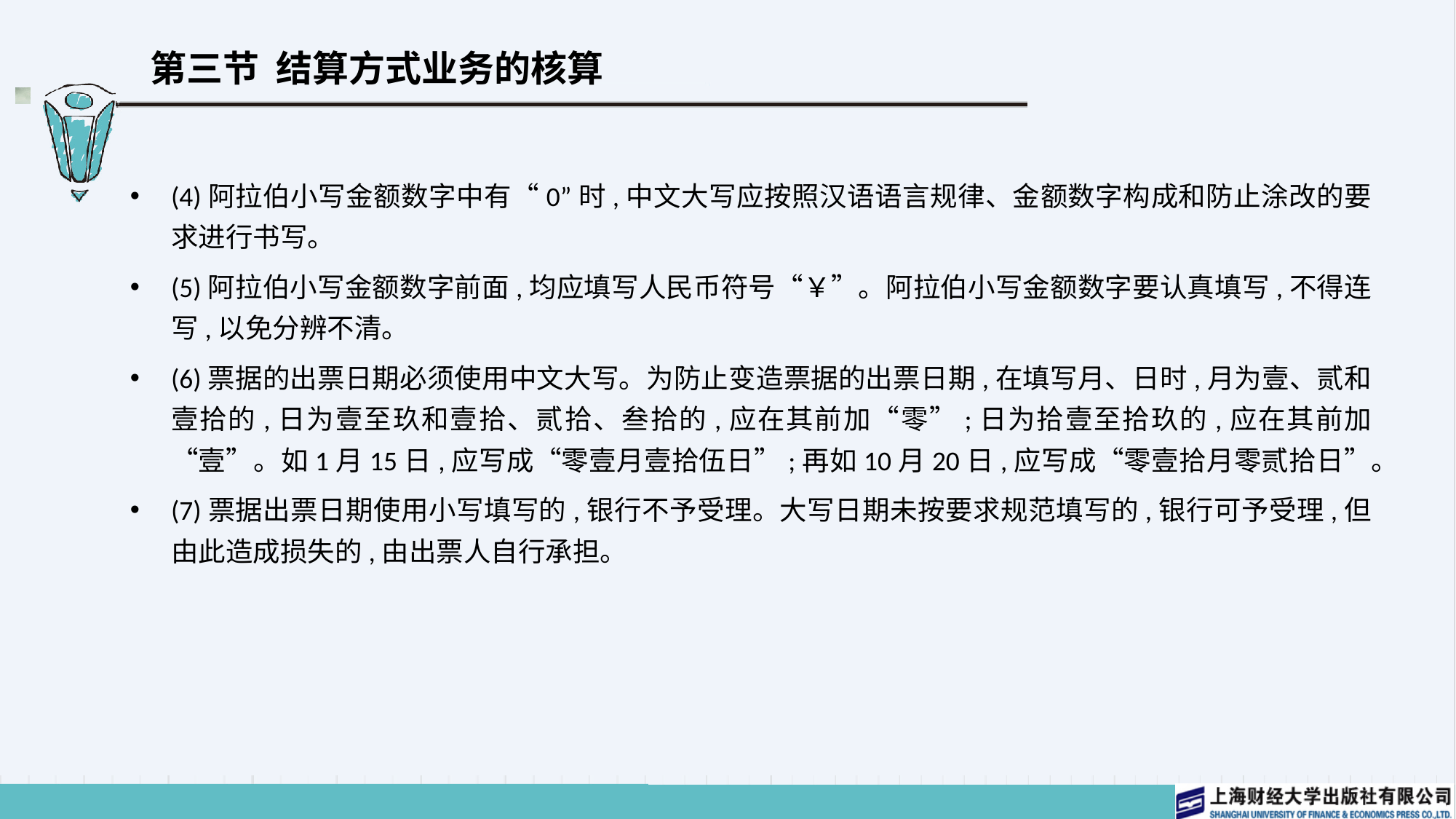

# 第三节  结算方式业务的核算
(4)阿拉伯小写金额数字中有“0”时,中文大写应按照汉语语言规律、金额数字构成和防止涂改的要求进行书写。
(5)阿拉伯小写金额数字前面,均应填写人民币符号“￥”。阿拉伯小写金额数字要认真填写,不得连写,以免分辨不清。
(6)票据的出票日期必须使用中文大写。为防止变造票据的出票日期,在填写月、日时,月为壹、贰和壹拾的,日为壹至玖和壹拾、贰拾、叁拾的,应在其前加“零”;日为拾壹至拾玖的,应在其前加“壹”。如1月15日,应写成“零壹月壹拾伍日”;再如10月20日,应写成“零壹拾月零贰拾日”。
(7)票据出票日期使用小写填写的,银行不予受理。大写日期未按要求规范填写的,银行可予受理,但由此造成损失的,由出票人自行承担。